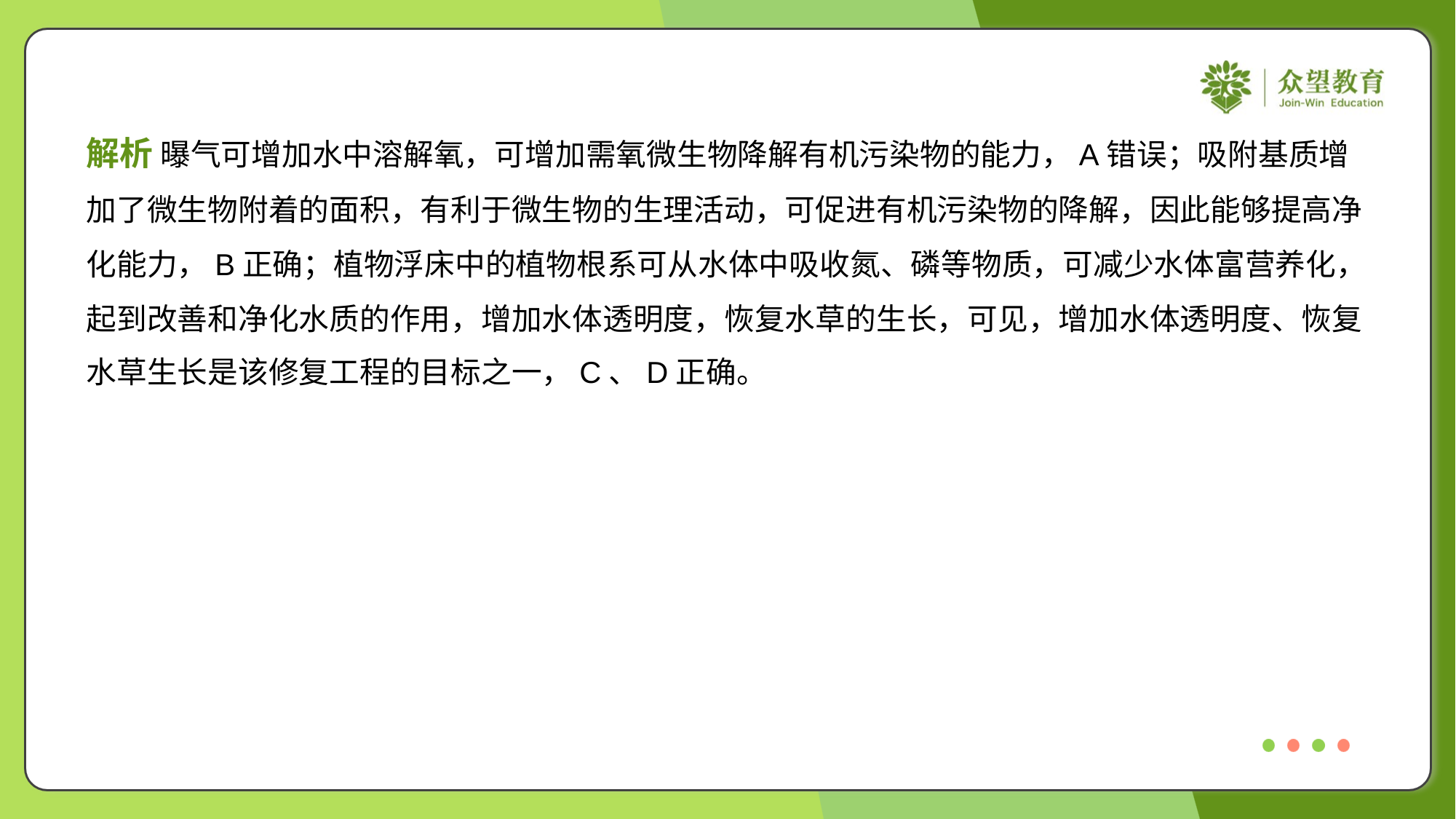

解析 曝气可增加水中溶解氧，可增加需氧微生物降解有机污染物的能力，A错误；吸附基质增
加了微生物附着的面积，有利于微生物的生理活动，可促进有机污染物的降解，因此能够提高净
化能力，B正确；植物浮床中的植物根系可从水体中吸收氮、磷等物质，可减少水体富营养化，
起到改善和净化水质的作用，增加水体透明度，恢复水草的生长，可见，增加水体透明度、恢复
水草生长是该修复工程的目标之一，C、D正确。